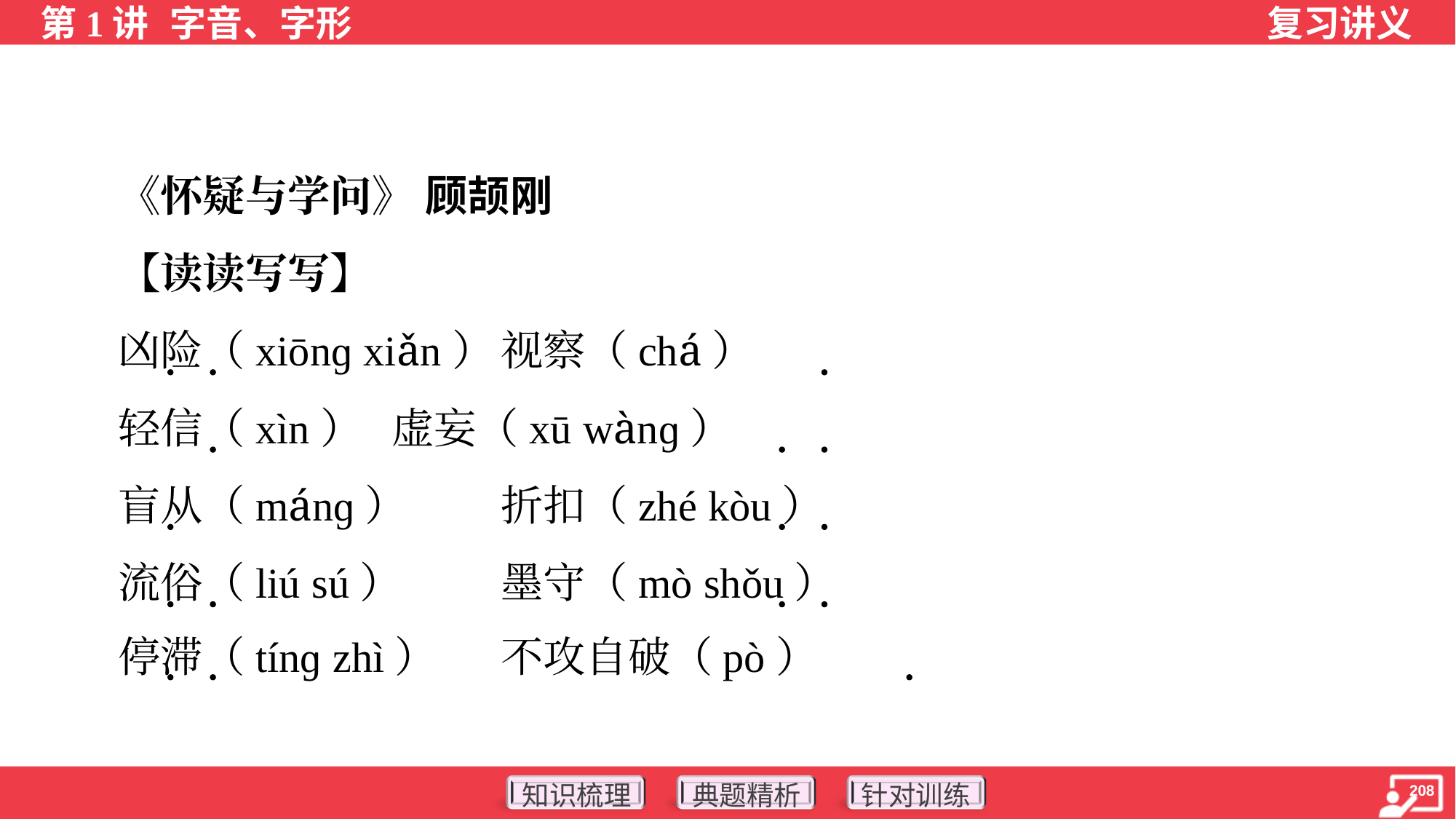

《怀疑与学问》 顾颉刚
    【读读写写】
    凶险（xiōnɡ xiǎn）	视察（chá）
    轻信（xìn）	虚妄（xū wànɡ）
    盲从（mánɡ）	折扣（zhé kòu）
    流俗（liú sú）	墨守（mò shǒu）
    停滞（tínɡ zhì）	不攻自破（pò）